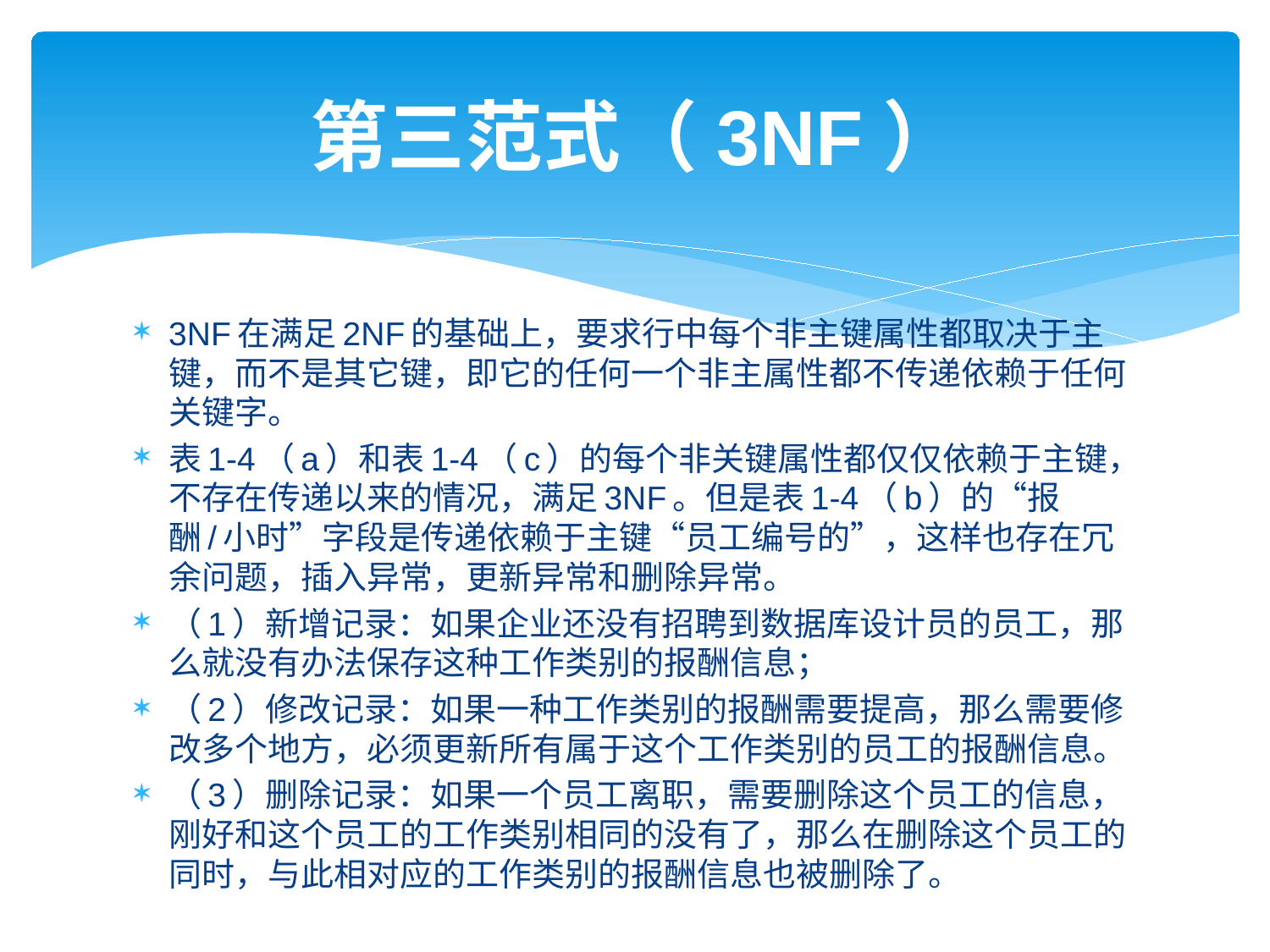

# 第三范式（3NF）
3NF在满足2NF的基础上，要求行中每个非主键属性都取决于主键，而不是其它键，即它的任何一个非主属性都不传递依赖于任何关键字。
表1-4（a）和表1-4（c）的每个非关键属性都仅仅依赖于主键，不存在传递以来的情况，满足3NF。但是表1-4（b）的“报酬/小时”字段是传递依赖于主键“员工编号的”，这样也存在冗余问题，插入异常，更新异常和删除异常。
（1）新增记录：如果企业还没有招聘到数据库设计员的员工，那么就没有办法保存这种工作类别的报酬信息；
（2）修改记录：如果一种工作类别的报酬需要提高，那么需要修改多个地方，必须更新所有属于这个工作类别的员工的报酬信息。
（3）删除记录：如果一个员工离职，需要删除这个员工的信息，刚好和这个员工的工作类别相同的没有了，那么在删除这个员工的同时，与此相对应的工作类别的报酬信息也被删除了。